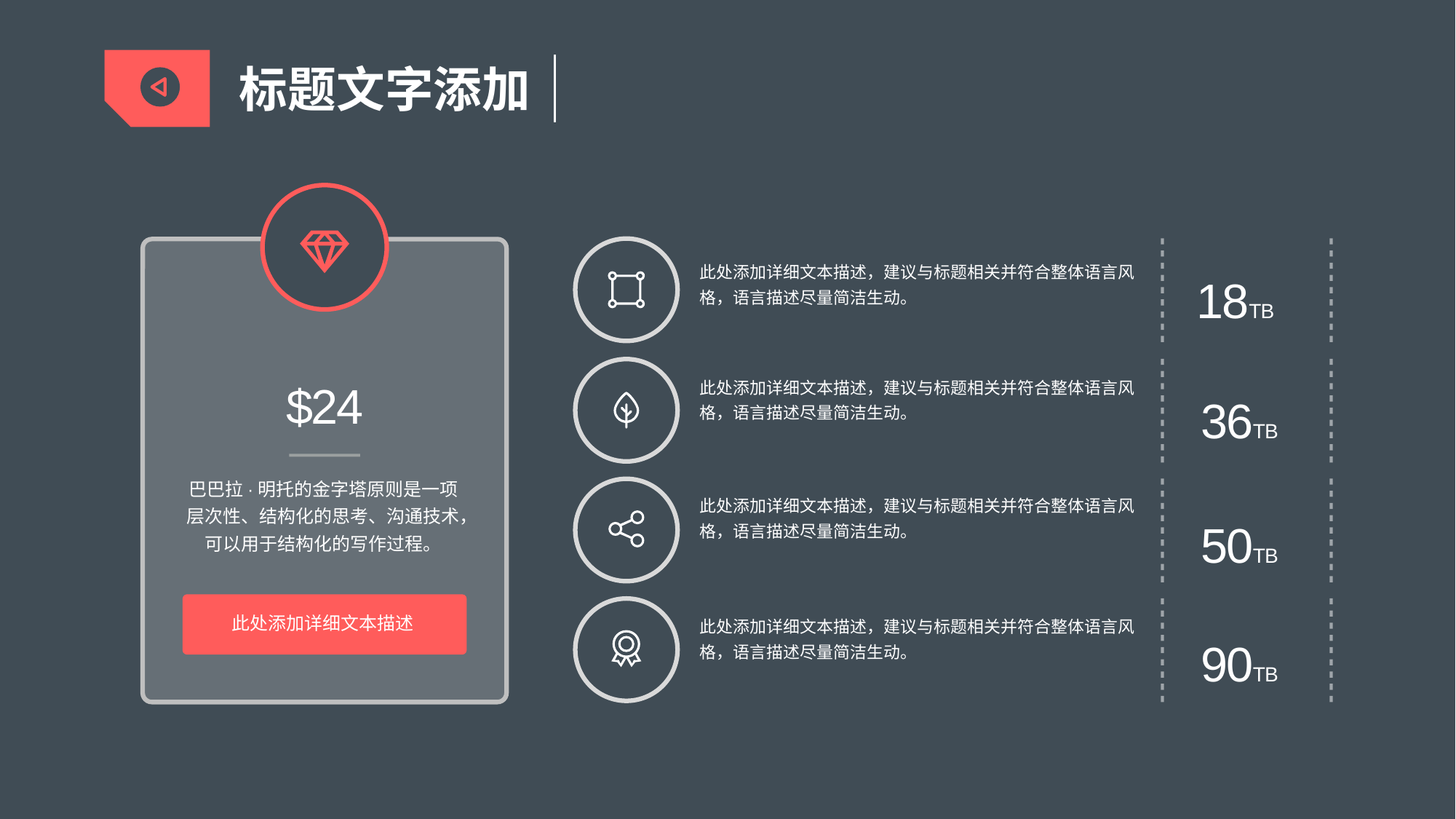

标题文字添加

$24

巴巴拉·明托的金字塔原则是一项层次性、结构化的思考、沟通技术，可以用于结构化的写作过程。

此处添加详细文本描述

此处添加详细文本描述，建议与标题相关并符合整体语言风格，语言描述尽量简洁生动。
18TB

此处添加详细文本描述，建议与标题相关并符合整体语言风格，语言描述尽量简洁生动。
36TB

此处添加详细文本描述，建议与标题相关并符合整体语言风格，语言描述尽量简洁生动。
50TB

此处添加详细文本描述，建议与标题相关并符合整体语言风格，语言描述尽量简洁生动。
90TB